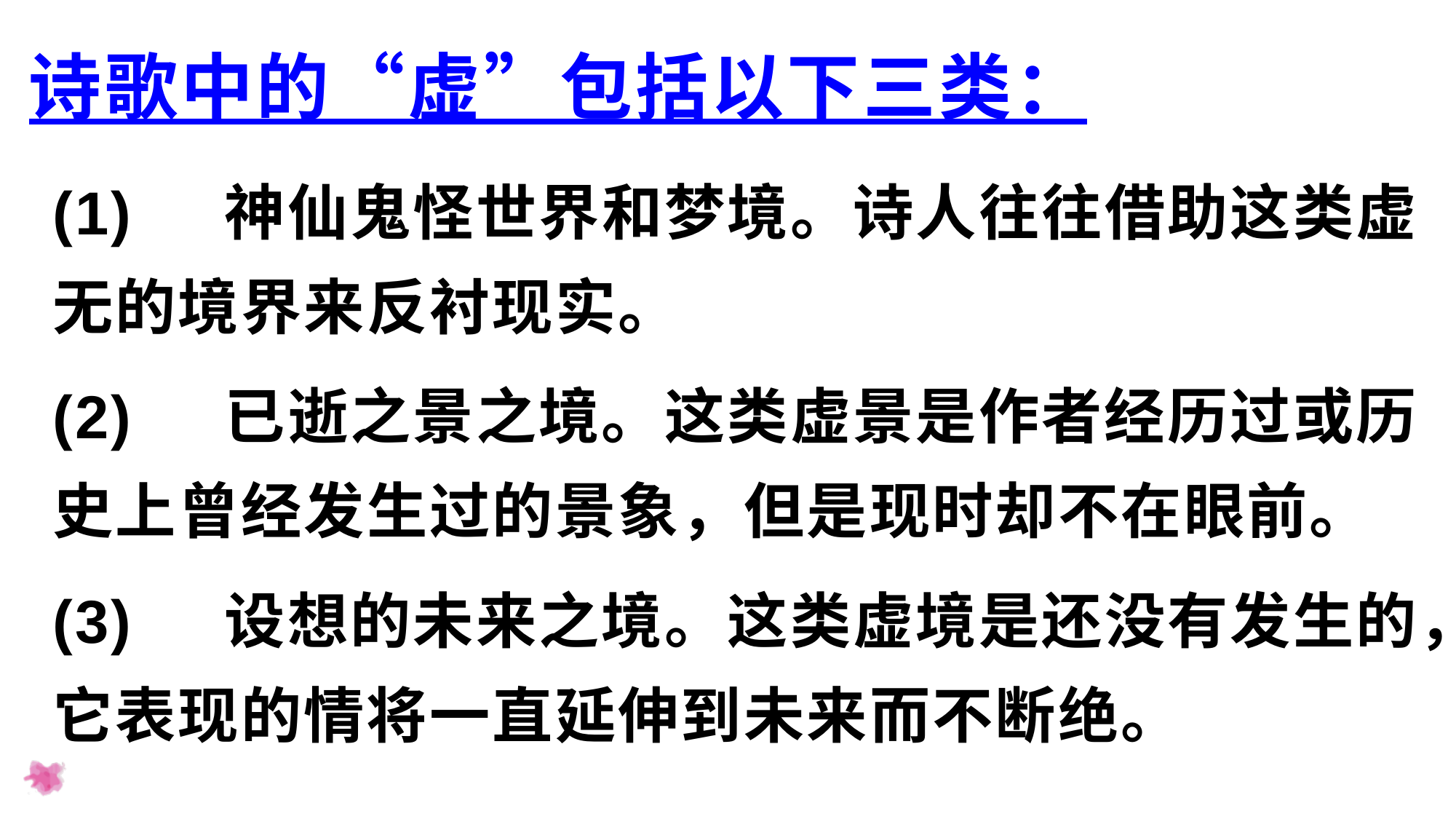

# 诗歌中的“虚”包括以下三类：
(1)    神仙鬼怪世界和梦境。诗人往往借助这类虚无的境界来反衬现实。
(2)    已逝之景之境。这类虚景是作者经历过或历史上曾经发生过的景象，但是现时却不在眼前。
(3)    设想的未来之境。这类虚境是还没有发生的，它表现的情将一直延伸到未来而不断绝。